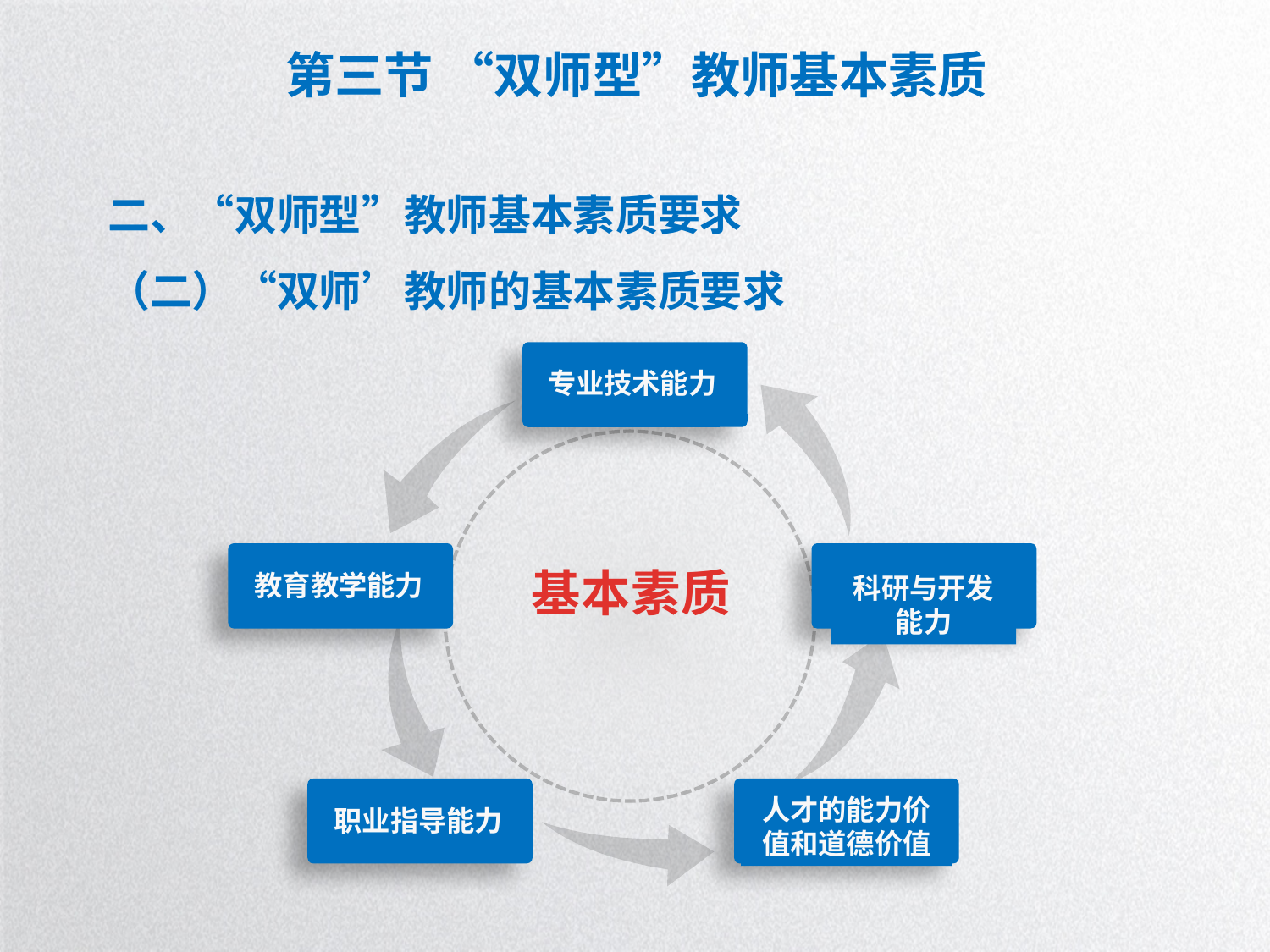

# 第三节 “双师型”教师基本素质
二、“双师型”教师基本素质要求
（二）“双师’教师的基本素质要求

专业技术能力

教育教学能力

科研与开发能力
基本素质

职业指导能力

人才的能力价值和道德价值